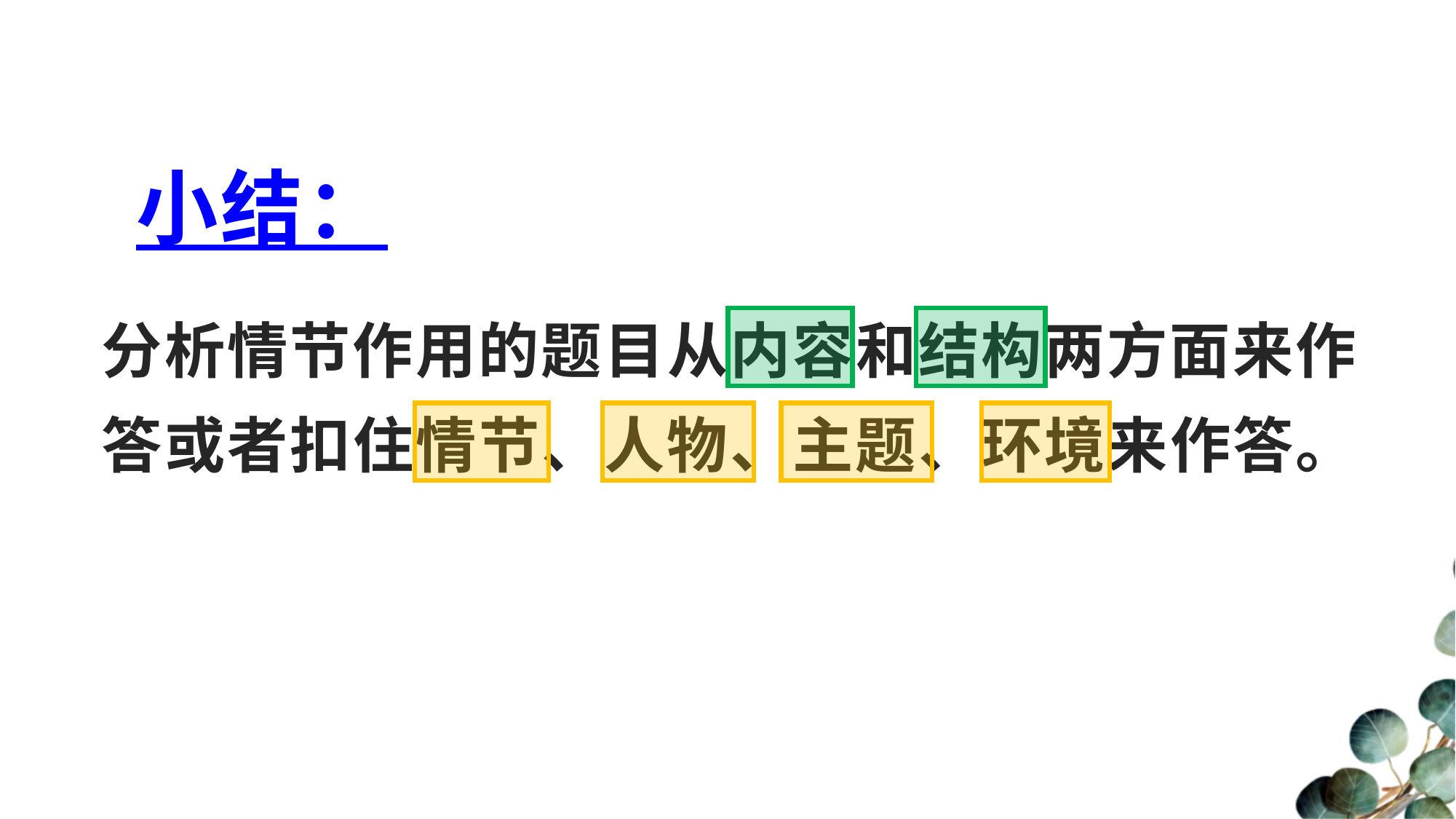

# 小结：
分析情节作用的题目从内容和结构两方面来作答或者扣住情节、人物、主题、环境来作答。